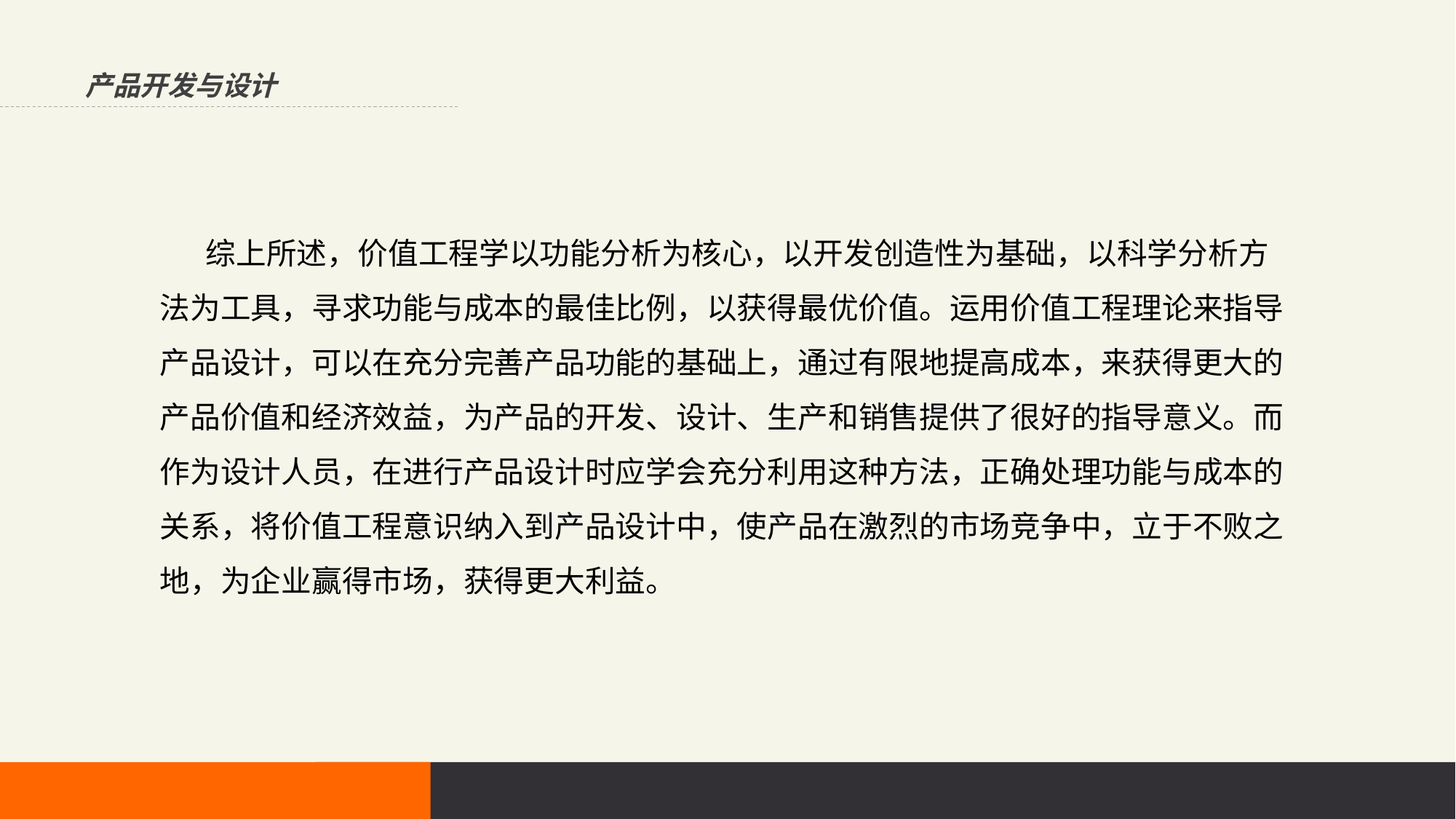

产品开发与设计
 综上所述，价值工程学以功能分析为核心，以开发创造性为基础，以科学分析方法为工具，寻求功能与成本的最佳比例，以获得最优价值。运用价值工程理论来指导产品设计，可以在充分完善产品功能的基础上，通过有限地提高成本，来获得更大的产品价值和经济效益，为产品的开发、设计、生产和销售提供了很好的指导意义。而作为设计人员，在进行产品设计时应学会充分利用这种方法，正确处理功能与成本的关系，将价值工程意识纳入到产品设计中，使产品在激烈的市场竞争中，立于不败之地，为企业赢得市场，获得更大利益。